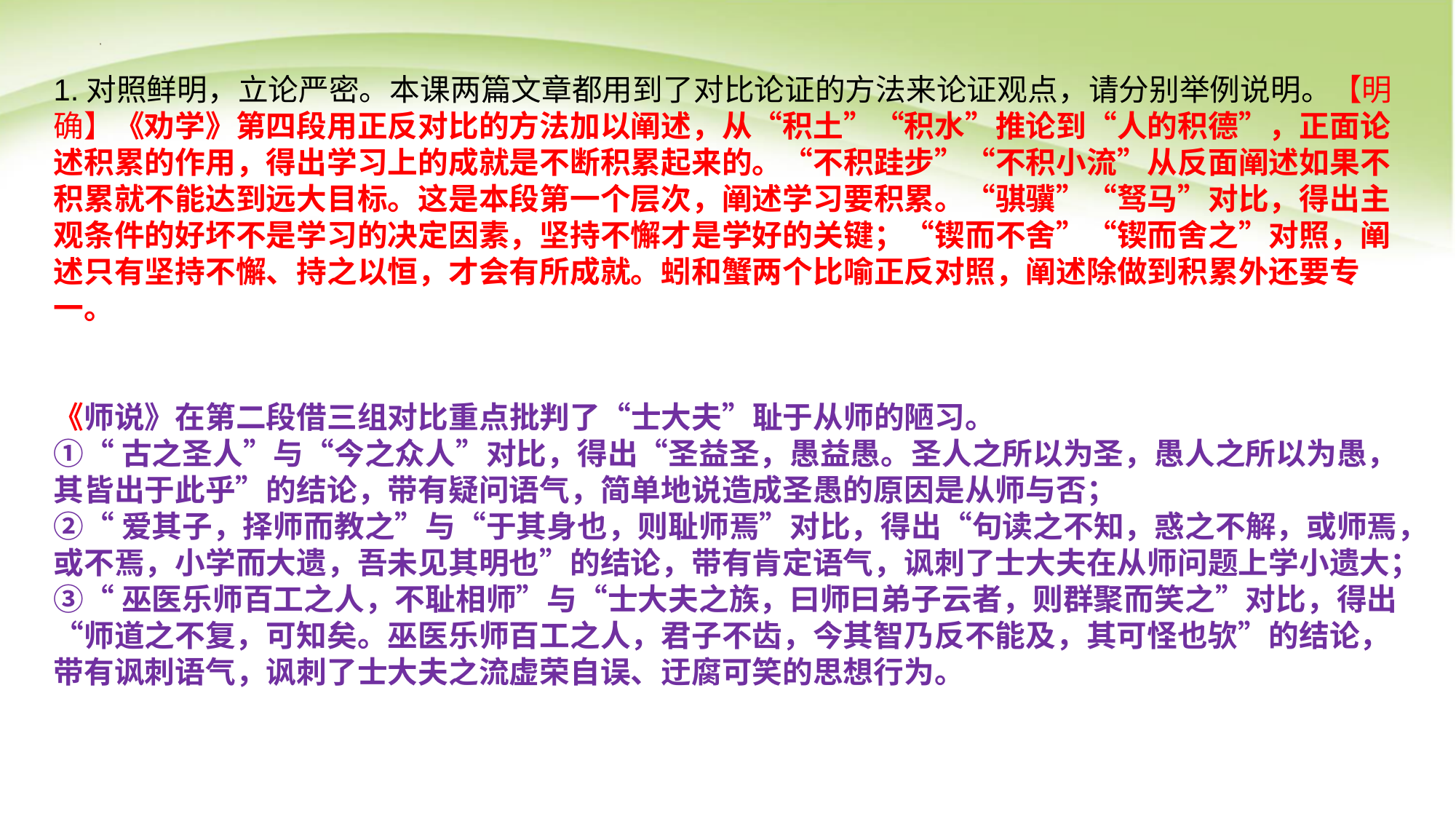

1.对照鲜明，立论严密。本课两篇文章都用到了对比论证的方法来论证观点，请分别举例说明。【明确】《劝学》第四段用正反对比的方法加以阐述，从“积土”“积水”推论到“人的积德”，正面论述积累的作用，得出学习上的成就是不断积累起来的。“不积跬步”“不积小流”从反面阐述如果不积累就不能达到远大目标。这是本段第一个层次，阐述学习要积累。“骐骥”“驽马”对比，得出主观条件的好坏不是学习的决定因素，坚持不懈才是学好的关键；“锲而不舍”“锲而舍之”对照，阐述只有坚持不懈、持之以恒，才会有所成就。蚓和蟹两个比喻正反对照，阐述除做到积累外还要专一。

《师说》在第二段借三组对比重点批判了“士大夫”耻于从师的陋习。
①“古之圣人”与“今之众人”对比，得出“圣益圣，愚益愚。圣人之所以为圣，愚人之所以为愚，其皆出于此乎”的结论，带有疑问语气，简单地说造成圣愚的原因是从师与否；
②“爱其子，择师而教之”与“于其身也，则耻师焉”对比，得出“句读之不知，惑之不解，或师焉，或不焉，小学而大遗，吾未见其明也”的结论，带有肯定语气，讽刺了士大夫在从师问题上学小遗大；
③“巫医乐师百工之人，不耻相师”与“士大夫之族，曰师曰弟子云者，则群聚而笑之”对比，得出“师道之不复，可知矣。巫医乐师百工之人，君子不齿，今其智乃反不能及，其可怪也欤”的结论，带有讽刺语气，讽刺了士大夫之流虚荣自误、迂腐可笑的思想行为。